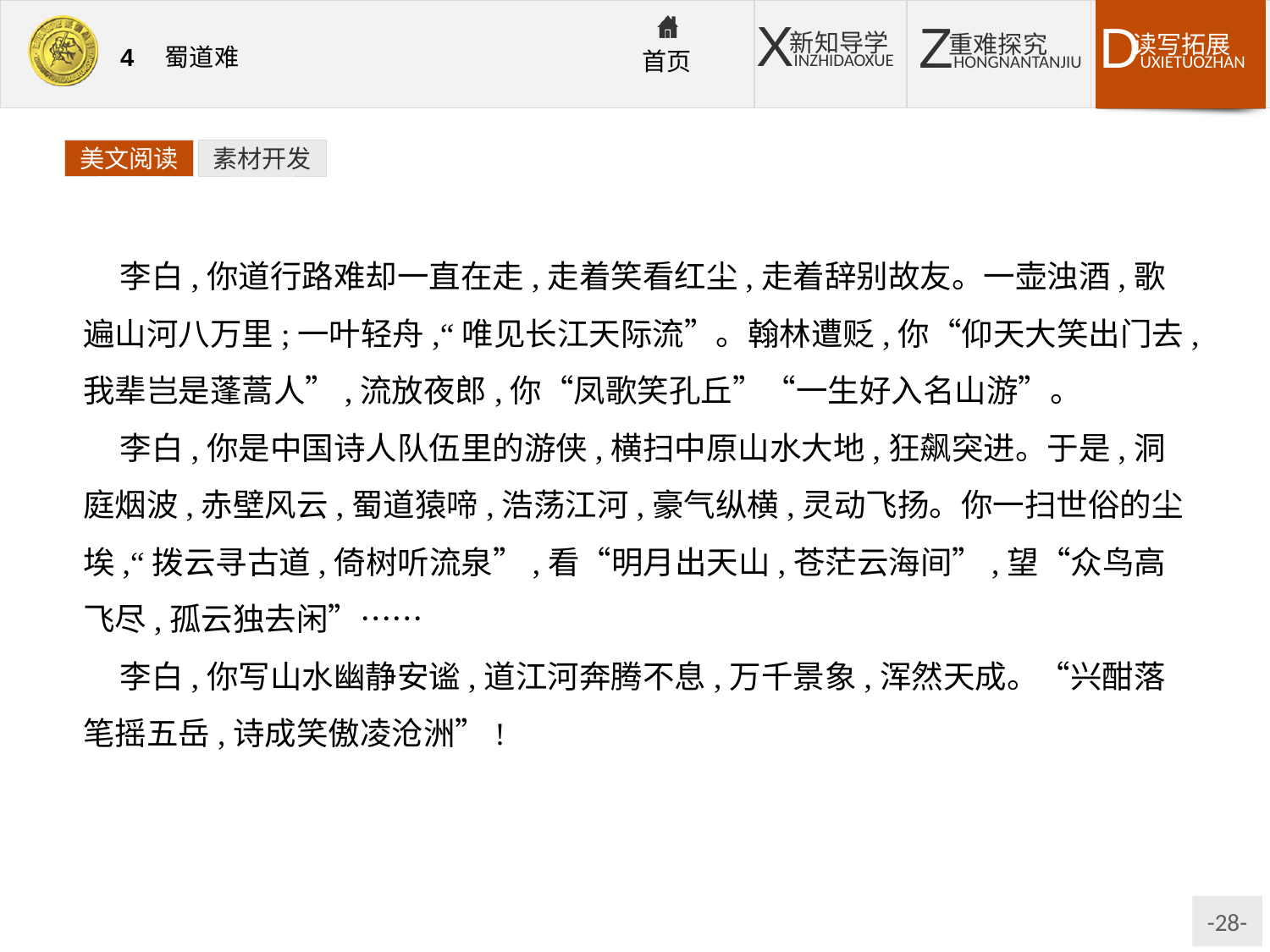

美文阅读
素材开发
李白,你道行路难却一直在走,走着笑看红尘,走着辞别故友。一壶浊酒,歌遍山河八万里;一叶轻舟,“唯见长江天际流”。翰林遭贬,你“仰天大笑出门去,我辈岂是蓬蒿人”,流放夜郎,你“凤歌笑孔丘”“一生好入名山游”。
李白,你是中国诗人队伍里的游侠,横扫中原山水大地,狂飙突进。于是,洞庭烟波,赤壁风云,蜀道猿啼,浩荡江河,豪气纵横,灵动飞扬。你一扫世俗的尘埃,“拨云寻古道,倚树听流泉”,看“明月出天山,苍茫云海间”,望“众鸟高飞尽,孤云独去闲”……
李白,你写山水幽静安谧,道江河奔腾不息,万千景象,浑然天成。“兴酣落笔摇五岳,诗成笑傲凌沧洲”!